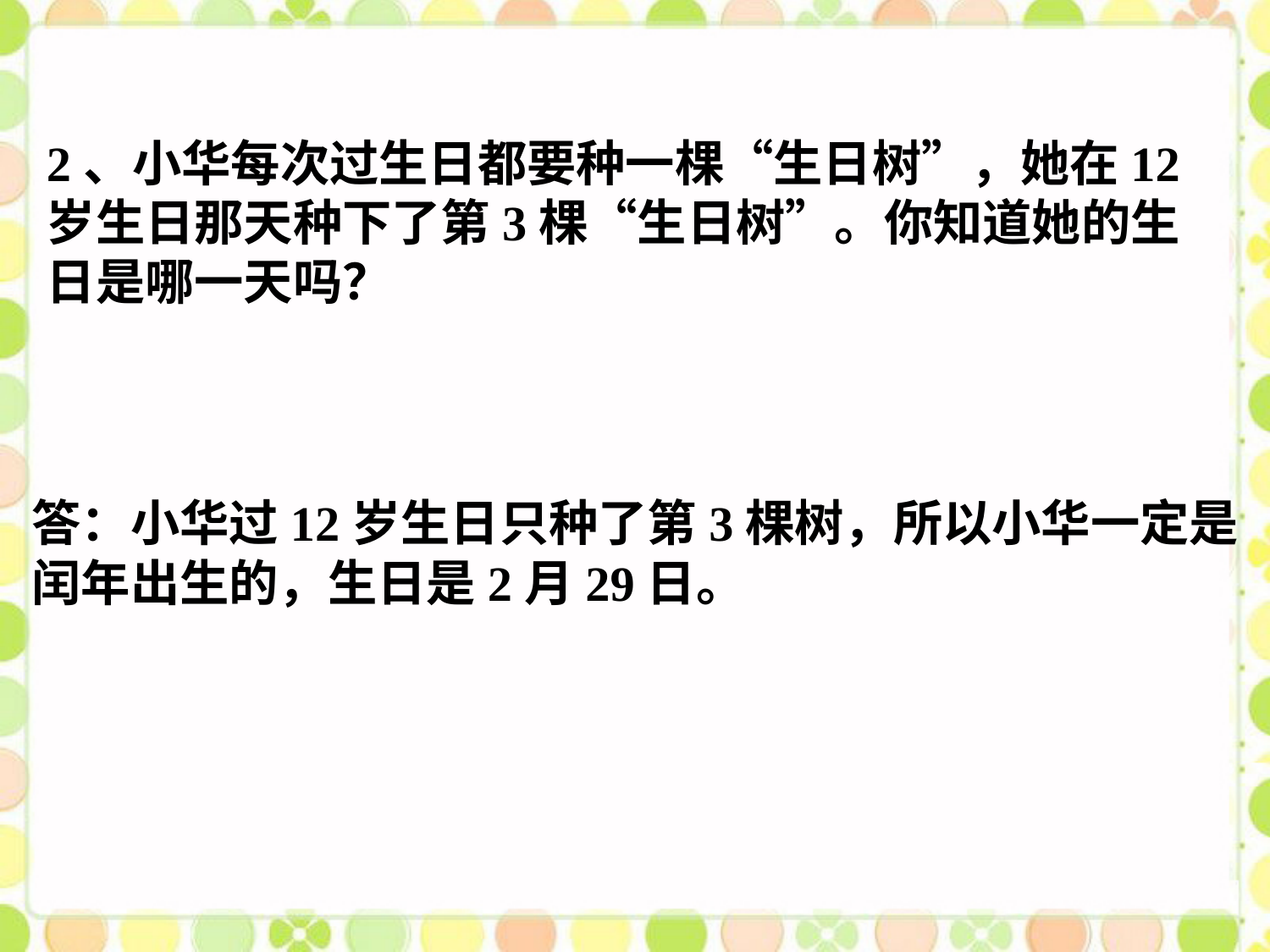

2、小华每次过生日都要种一棵“生日树”，她在12岁生日那天种下了第3棵“生日树”。你知道她的生日是哪一天吗？
答：小华过12岁生日只种了第3棵树，所以小华一定是
闰年出生的，生日是2月29日。